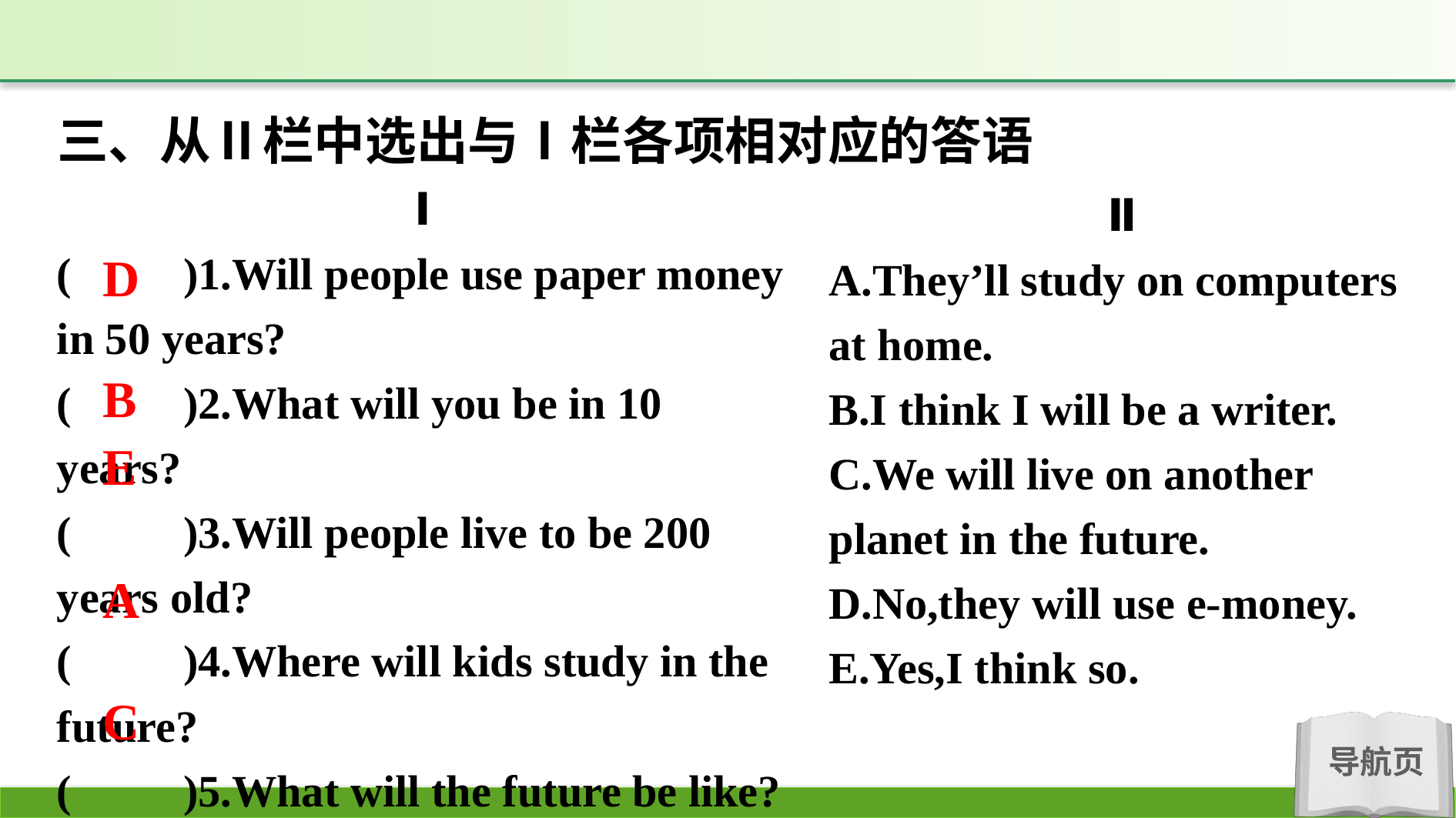

三、从Ⅱ栏中选出与Ⅰ栏各项相对应的答语
Ⅰ
(　　)1.Will people use paper money in 50 years?
(　　)2.What will you be in 10 years?
(　　)3.Will people live to be 200 years old?
(　　)4.Where will kids study in the future?
(　　)5.What will the future be like?
Ⅱ
A.They’ll study on computers at home.
B.I think I will be a writer.
C.We will live on another planet in the future.
D.No,they will use e-money.
E.Yes,I think so.
D
B
E
A
C